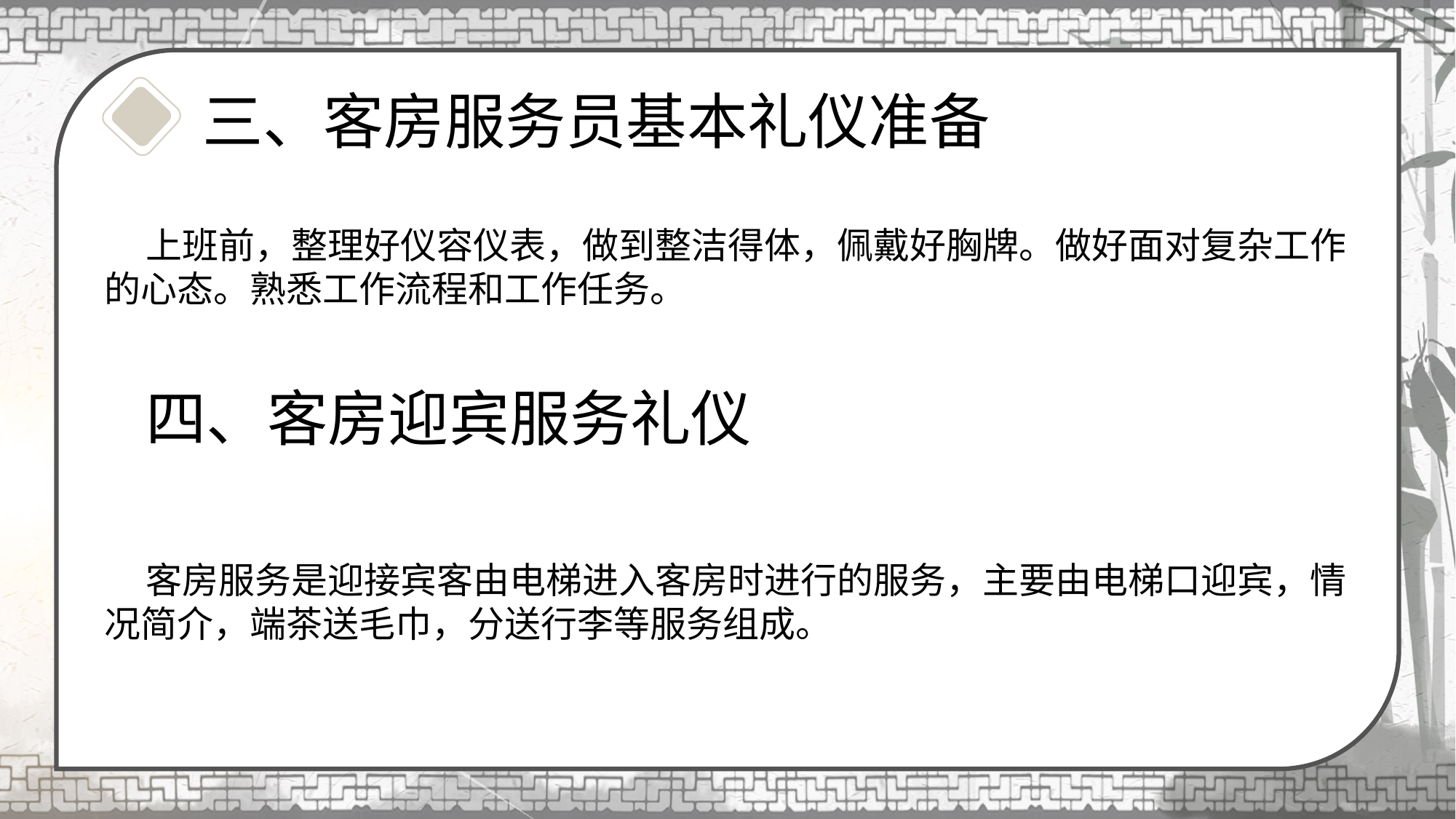

三、客房服务员基本礼仪准备

    上班前，整理好仪容仪表，做到整洁得体，佩戴好胸牌。做好面对复杂工作的心态。熟悉工作流程和工作任务。

  四、客房迎宾服务礼仪

    客房服务是迎接宾客由电梯进入客房时进行的服务，主要由电梯口迎宾，情况简介，端茶送毛巾，分送行李等服务组成。
1.11.1什么是仪容什么是仪容